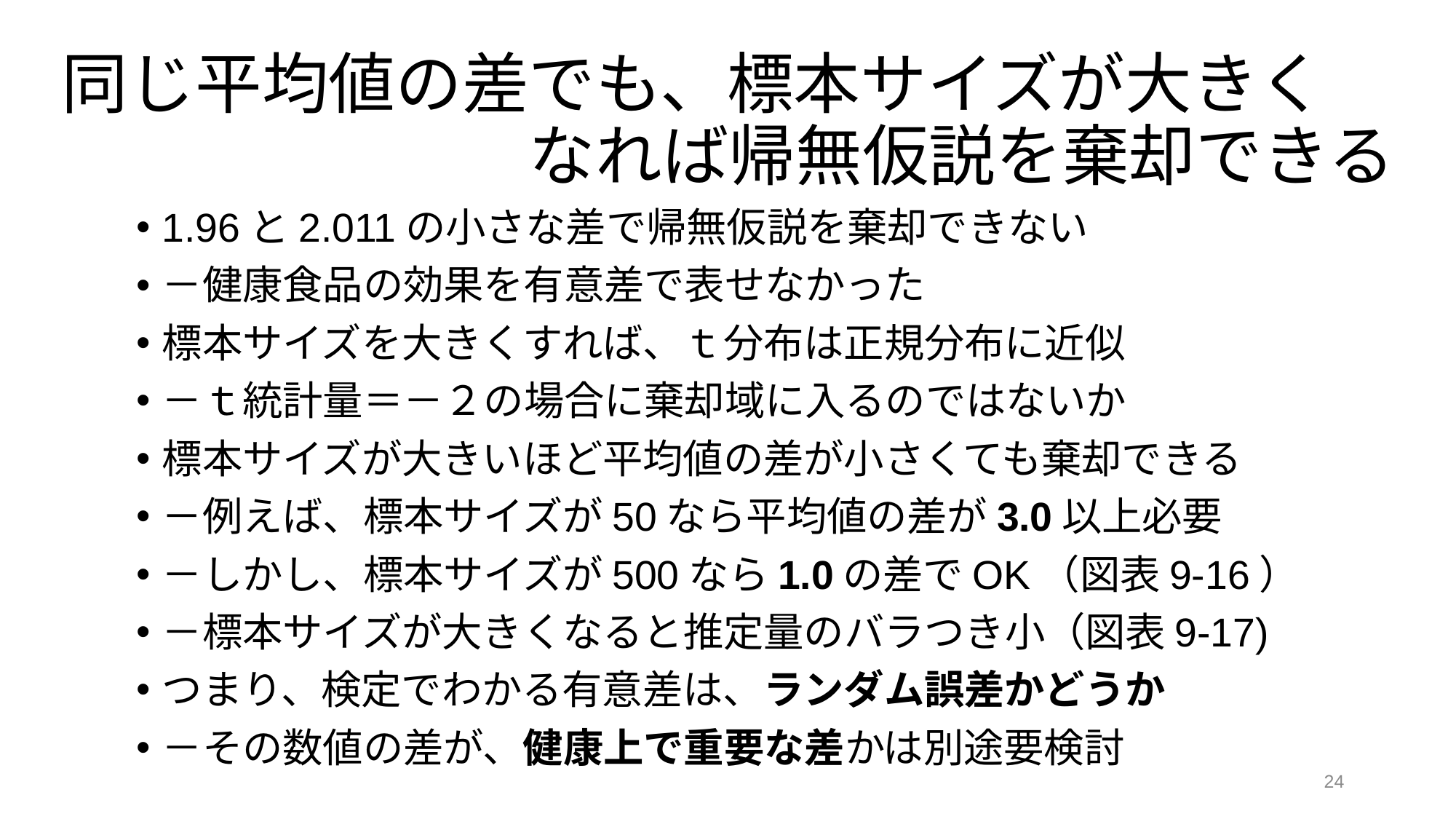

# 同じ平均値の差でも、標本サイズが大きく 　　　　　　　なれば帰無仮説を棄却できる
1.96と2.011の小さな差で帰無仮説を棄却できない
－健康食品の効果を有意差で表せなかった
標本サイズを大きくすれば、ｔ分布は正規分布に近似
－ｔ統計量＝－２の場合に棄却域に入るのではないか
標本サイズが大きいほど平均値の差が小さくても棄却できる
－例えば、標本サイズが50なら平均値の差が3.0以上必要
－しかし、標本サイズが500なら1.0の差でOK（図表9-16）
－標本サイズが大きくなると推定量のバラつき小（図表9-17)
つまり、検定でわかる有意差は、ランダム誤差かどうか
－その数値の差が、健康上で重要な差かは別途要検討

24